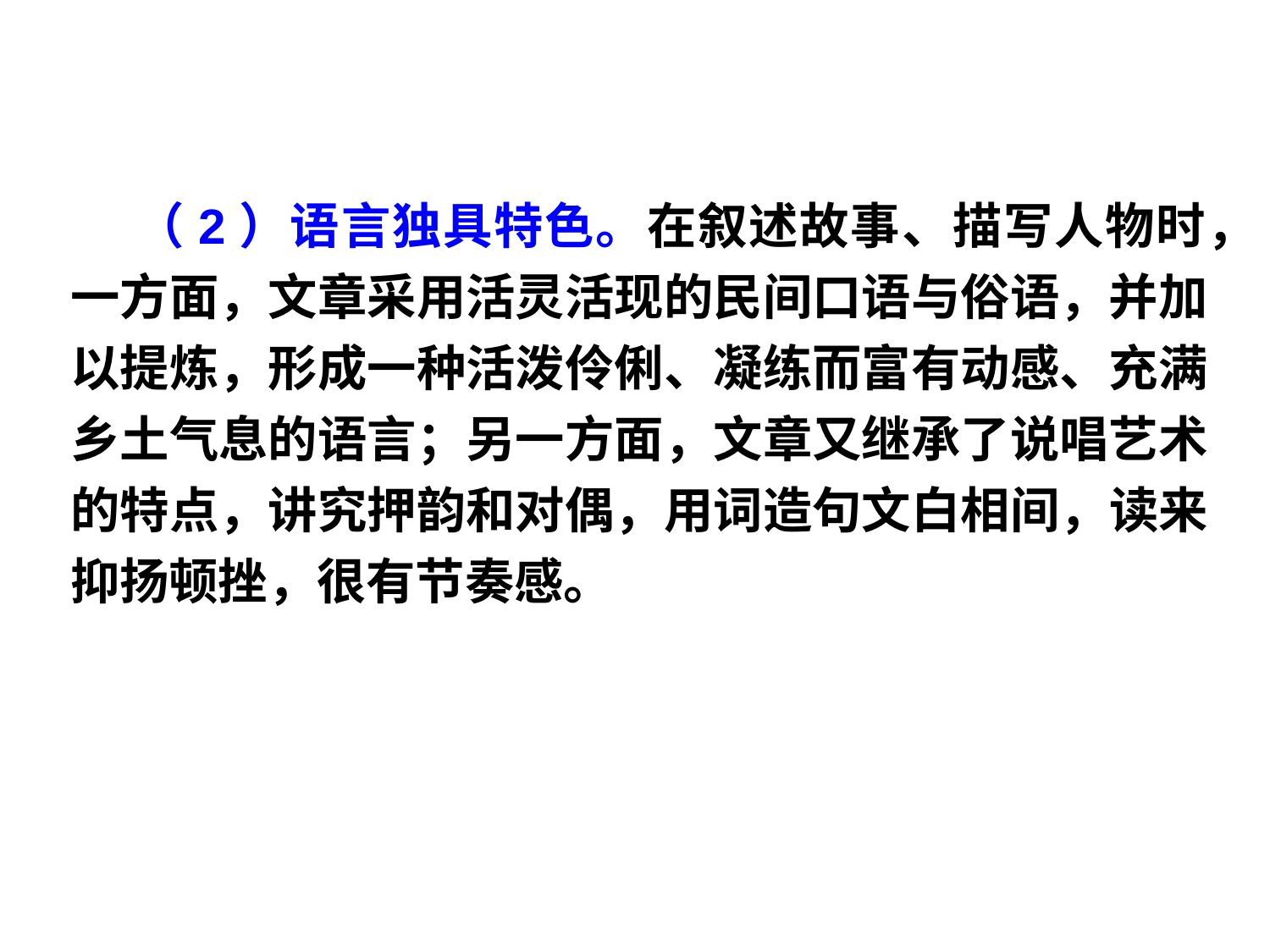

（2）语言独具特色。在叙述故事、描写人物时，一方面，文章采用活灵活现的民间口语与俗语，并加以提炼，形成一种活泼伶俐、凝练而富有动感、充满乡土气息的语言；另一方面，文章又继承了说唱艺术的特点，讲究押韵和对偶，用词造句文白相间，读来抑扬顿挫，很有节奏感。